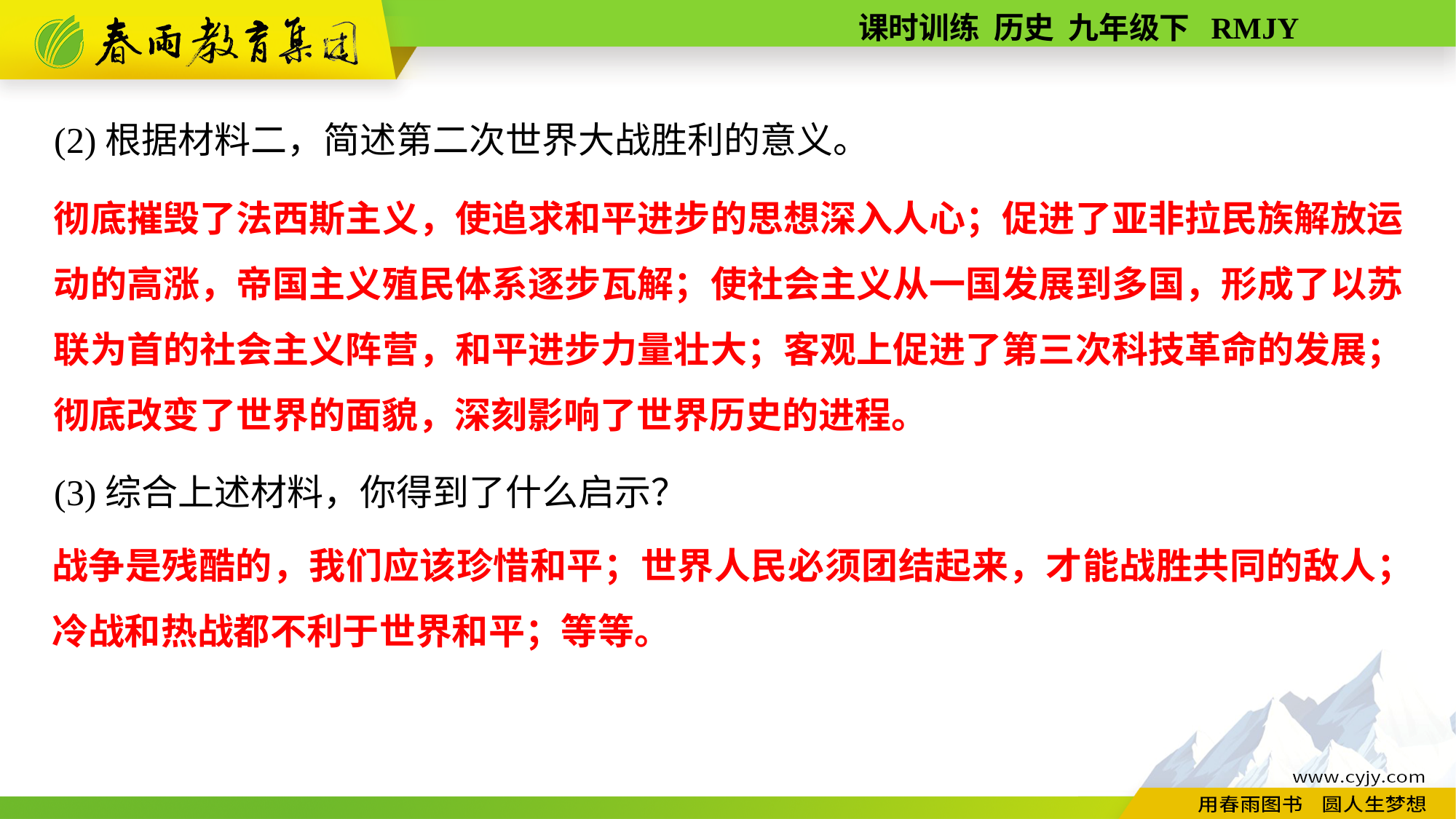

(2)根据材料二，简述第二次世界大战胜利的意义。
彻底摧毁了法西斯主义，使追求和平进步的思想深入人心；促进了亚非拉民族解放运动的高涨，帝国主义殖民体系逐步瓦解；使社会主义从一国发展到多国，形成了以苏联为首的社会主义阵营，和平进步力量壮大；客观上促进了第三次科技革命的发展；彻底改变了世界的面貌，深刻影响了世界历史的进程。
(3)综合上述材料，你得到了什么启示？
战争是残酷的，我们应该珍惜和平；世界人民必须团结起来，才能战胜共同的敌人；冷战和热战都不利于世界和平；等等。